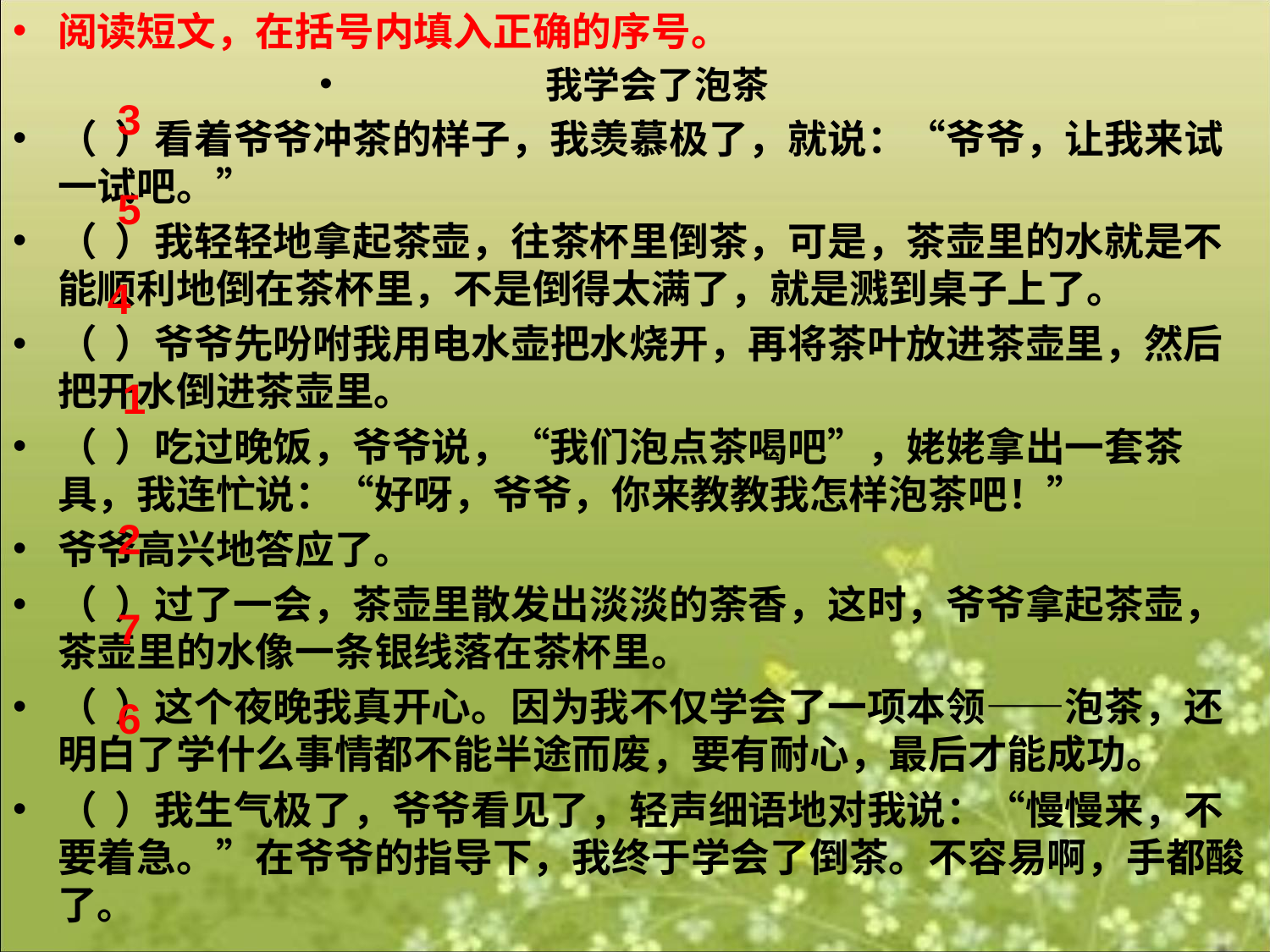

阅读短文，在括号内填入正确的序号。
我学会了泡茶
（  ）看着爷爷冲茶的样子，我羡慕极了，就说：“爷爷，让我来试一试吧。”
（  ）我轻轻地拿起茶壶，往茶杯里倒茶，可是，茶壶里的水就是不能顺利地倒在茶杯里，不是倒得太满了，就是溅到桌子上了。
（  ）爷爷先吩咐我用电水壶把水烧开，再将茶叶放进茶壶里，然后把开水倒进茶壶里。
（  ）吃过晚饭，爷爷说，“我们泡点茶喝吧”，姥姥拿出一套茶具，我连忙说：“好呀，爷爷，你来教教我怎样泡茶吧！”
爷爷高兴地答应了。
（  ）过了一会，茶壶里散发出淡淡的荼香，这时，爷爷拿起茶壶，茶壶里的水像一条银线落在茶杯里。
（  ）这个夜晚我真开心。因为我不仅学会了一项本领——泡茶，还明白了学什么事情都不能半途而废，要有耐心，最后才能成功。
（  ）我生气极了，爷爷看见了，轻声细语地对我说：“慢慢来，不要着急。”在爷爷的指导下，我终于学会了倒茶。不容易啊，手都酸了。

3
5
4
1
2
7
6